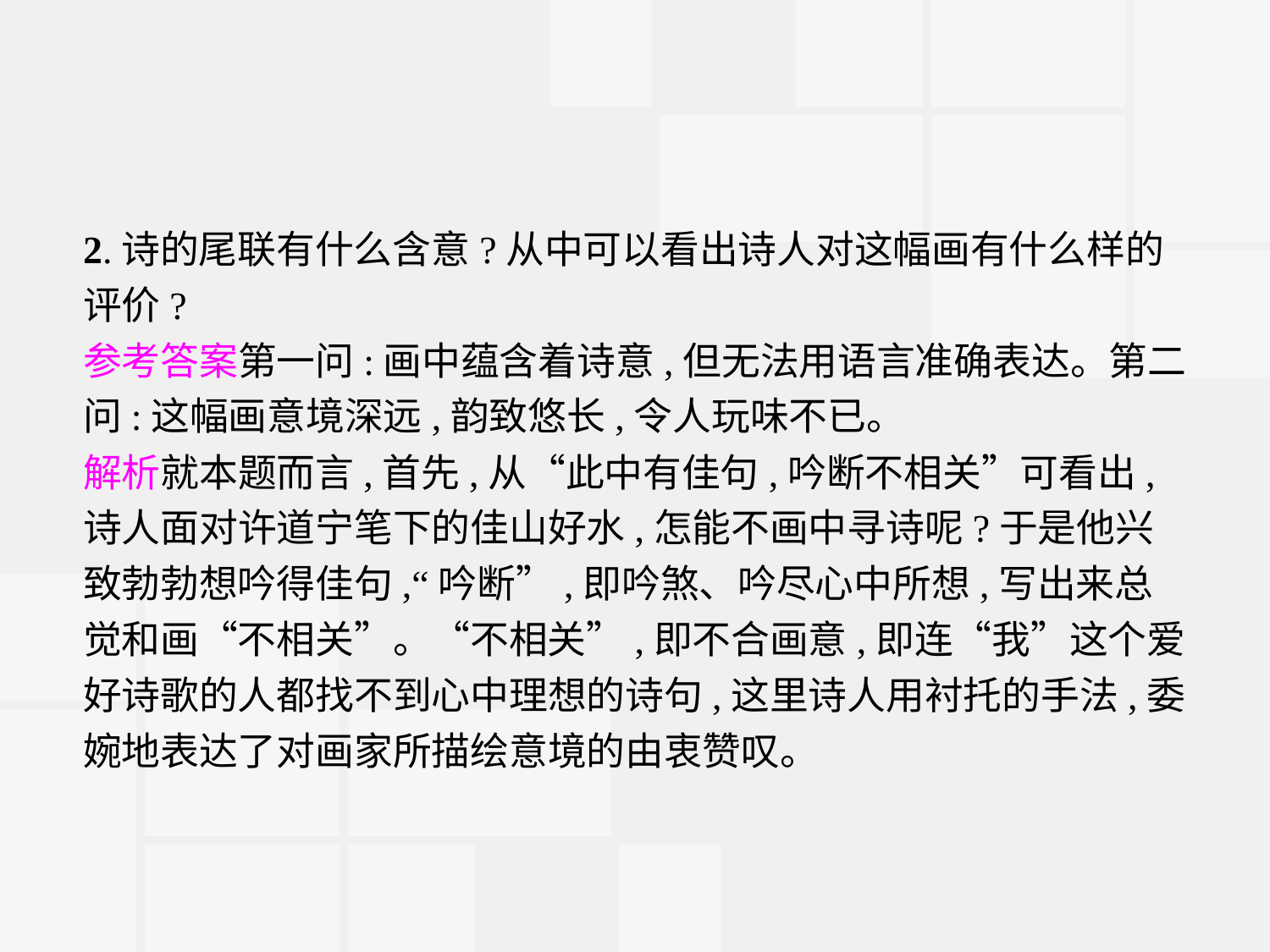

2.诗的尾联有什么含意?从中可以看出诗人对这幅画有什么样的评价?
参考答案第一问:画中蕴含着诗意,但无法用语言准确表达。第二问:这幅画意境深远,韵致悠长,令人玩味不已。
解析就本题而言,首先,从“此中有佳句,吟断不相关”可看出,诗人面对许道宁笔下的佳山好水,怎能不画中寻诗呢?于是他兴致勃勃想吟得佳句,“吟断”,即吟煞、吟尽心中所想,写出来总觉和画“不相关”。“不相关”,即不合画意,即连“我”这个爱好诗歌的人都找不到心中理想的诗句,这里诗人用衬托的手法,委婉地表达了对画家所描绘意境的由衷赞叹。